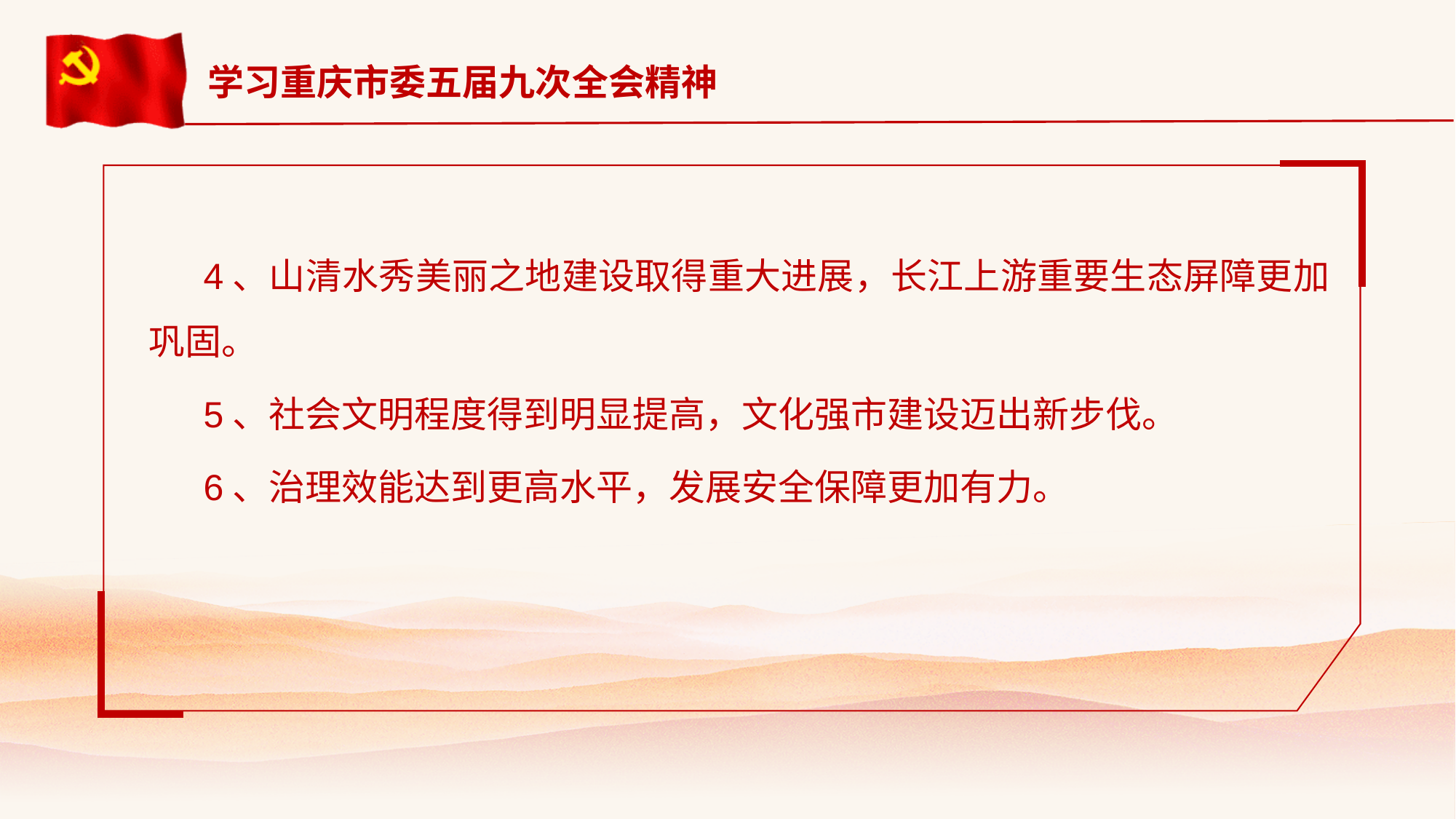

# 学习重庆市委五届九次全会精神

4、山清水秀美丽之地建设取得重大进展，长江上游重要生态屏障更加巩固。
5、社会文明程度得到明显提高，文化强市建设迈出新步伐。
6、治理效能达到更高水平，发展安全保障更加有力。